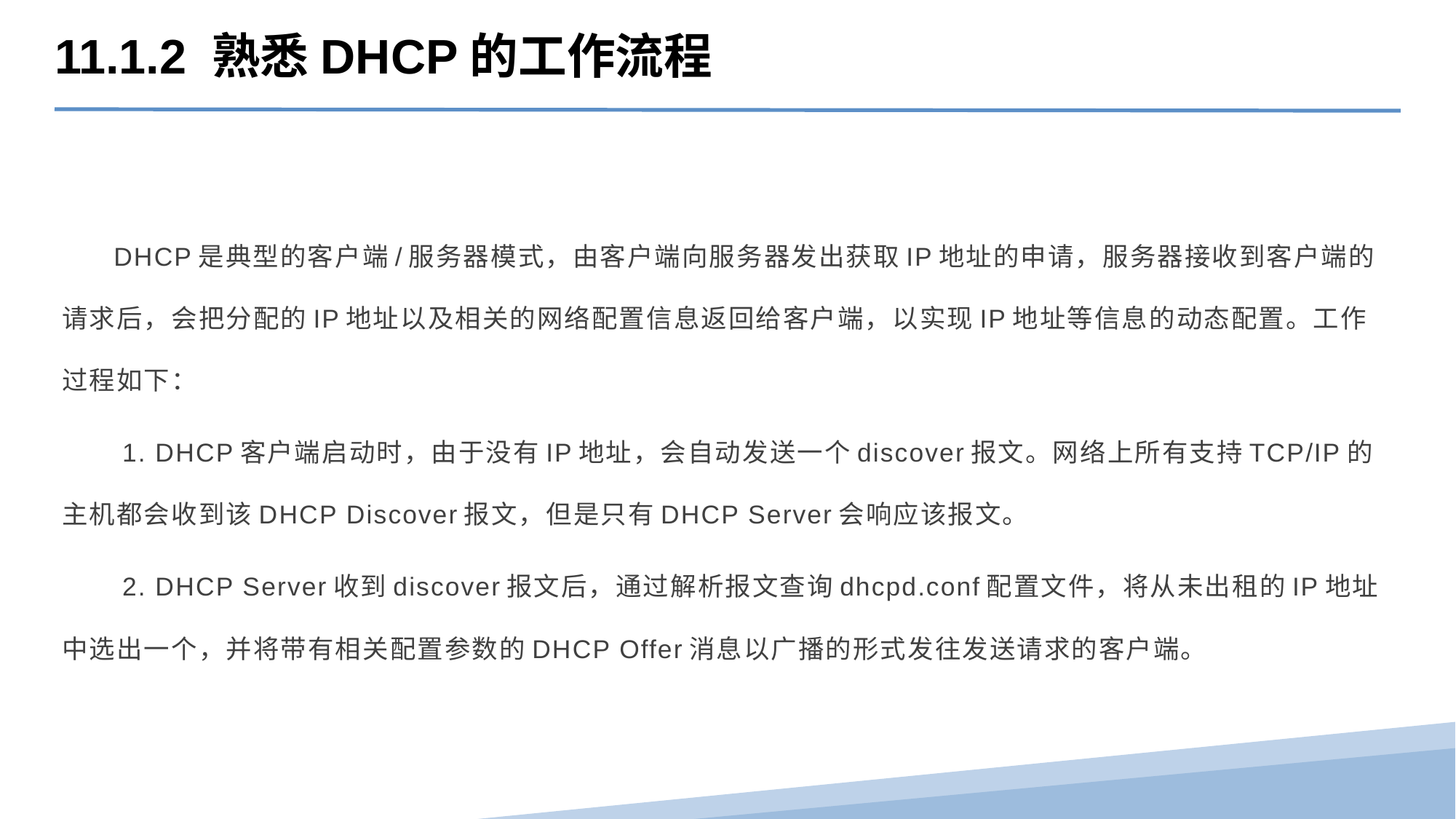

11.1.2 熟悉DHCP的工作流程
      DHCP是典型的客户端/服务器模式，由客户端向服务器发出获取IP地址的申请，服务器接收到客户端的请求后，会把分配的IP地址以及相关的网络配置信息返回给客户端，以实现IP地址等信息的动态配置。工作过程如下：
       1. DHCP客户端启动时，由于没有IP地址，会自动发送一个discover报文。网络上所有支持TCP/IP的主机都会收到该DHCP Discover报文，但是只有DHCP Server会响应该报文。
       2. DHCP Server收到discover报文后，通过解析报文查询dhcpd.conf配置文件，将从未出租的IP地址中选出一个，并将带有相关配置参数的DHCP Offer消息以广播的形式发往发送请求的客户端。